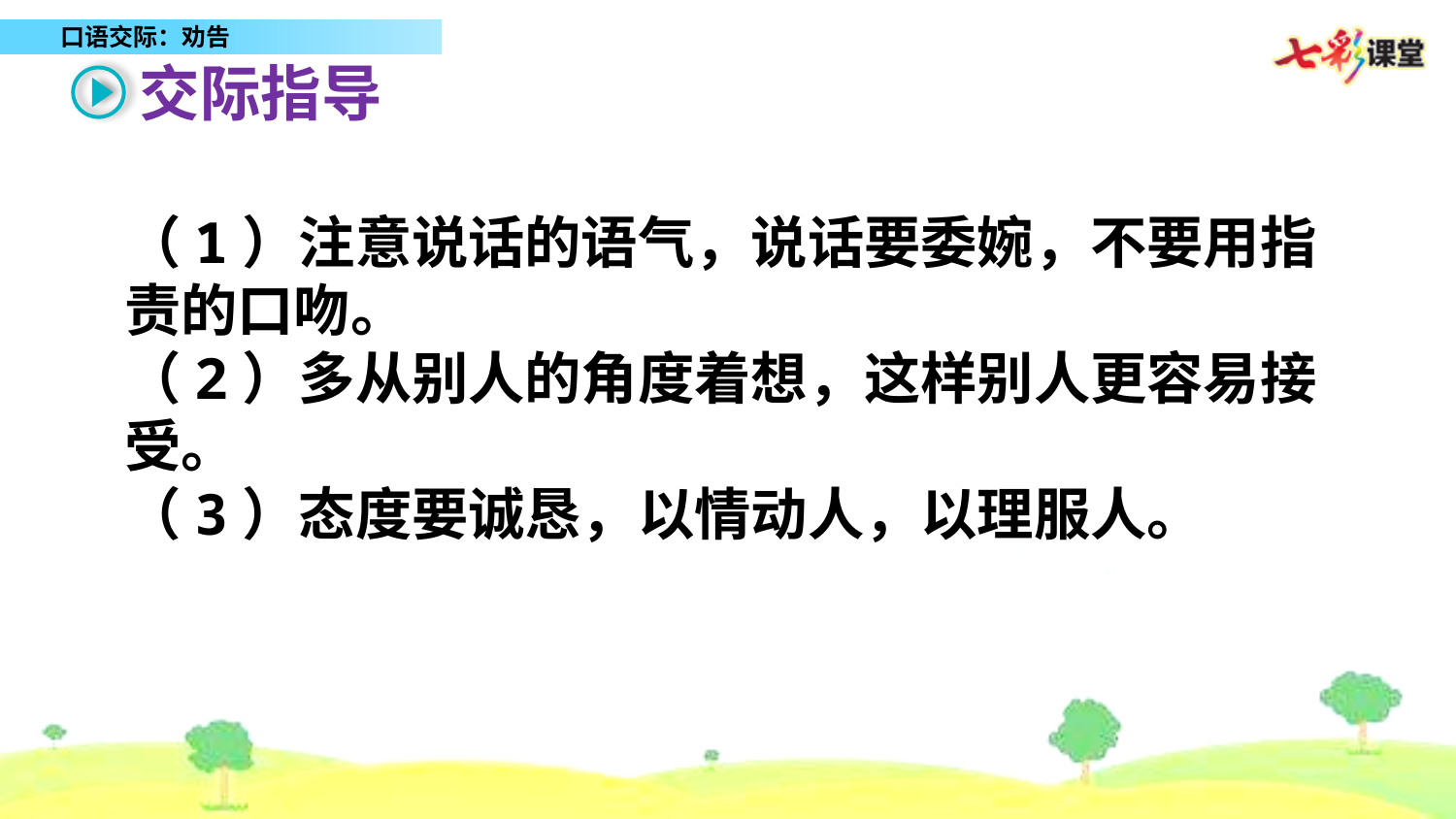

交际指导

（1）注意说话的语气，说话要委婉，不要用指责的口吻。
（2）多从别人的角度着想，这样别人更容易接受。
（3）态度要诚恳，以情动人，以理服人。